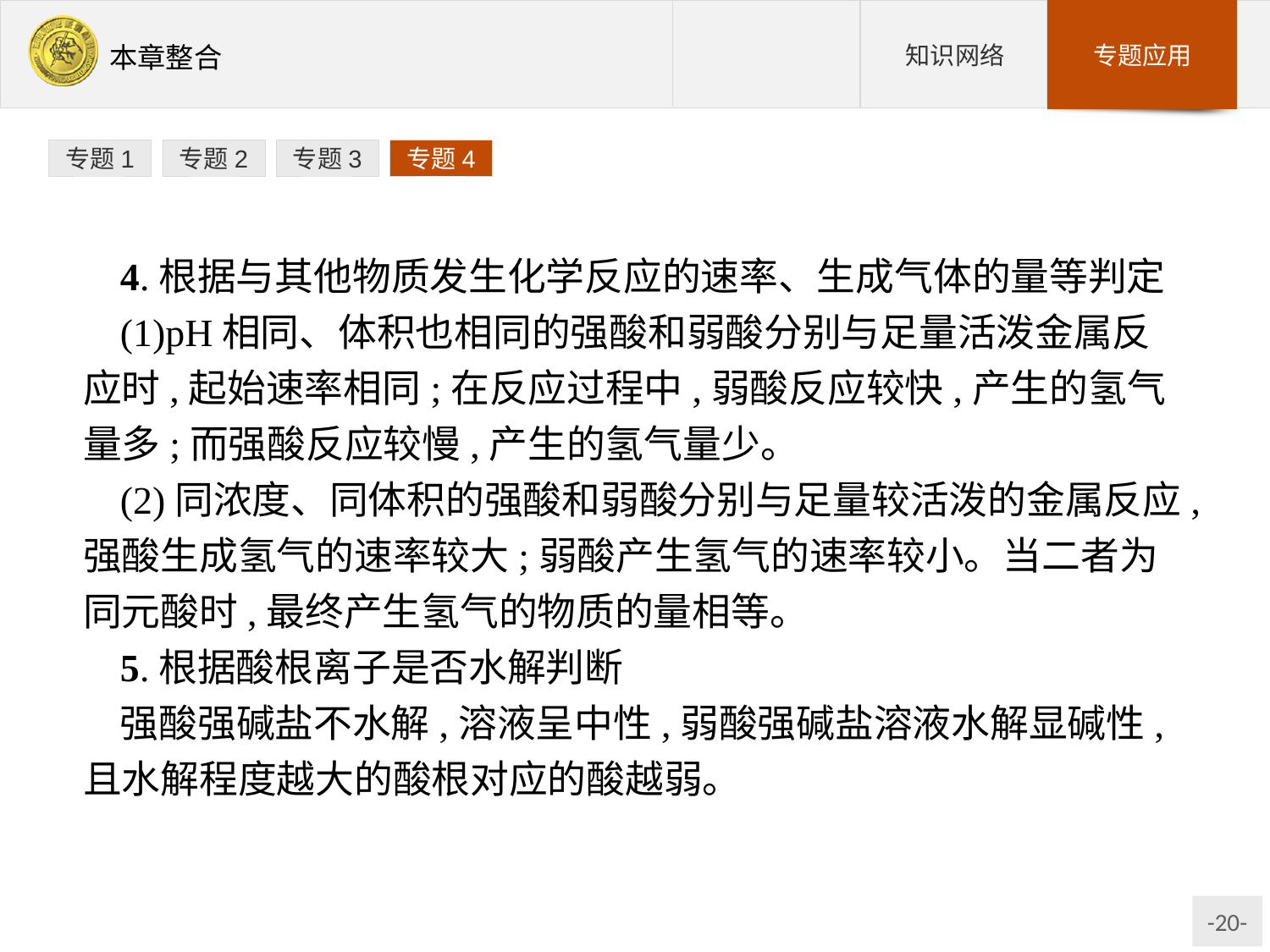

专题1
专题2
专题3
专题4
4.根据与其他物质发生化学反应的速率、生成气体的量等判定
(1)pH相同、体积也相同的强酸和弱酸分别与足量活泼金属反应时,起始速率相同;在反应过程中,弱酸反应较快,产生的氢气量多;而强酸反应较慢,产生的氢气量少。
(2)同浓度、同体积的强酸和弱酸分别与足量较活泼的金属反应,强酸生成氢气的速率较大;弱酸产生氢气的速率较小。当二者为同元酸时,最终产生氢气的物质的量相等。
5.根据酸根离子是否水解判断
强酸强碱盐不水解,溶液呈中性,弱酸强碱盐溶液水解显碱性,且水解程度越大的酸根对应的酸越弱。